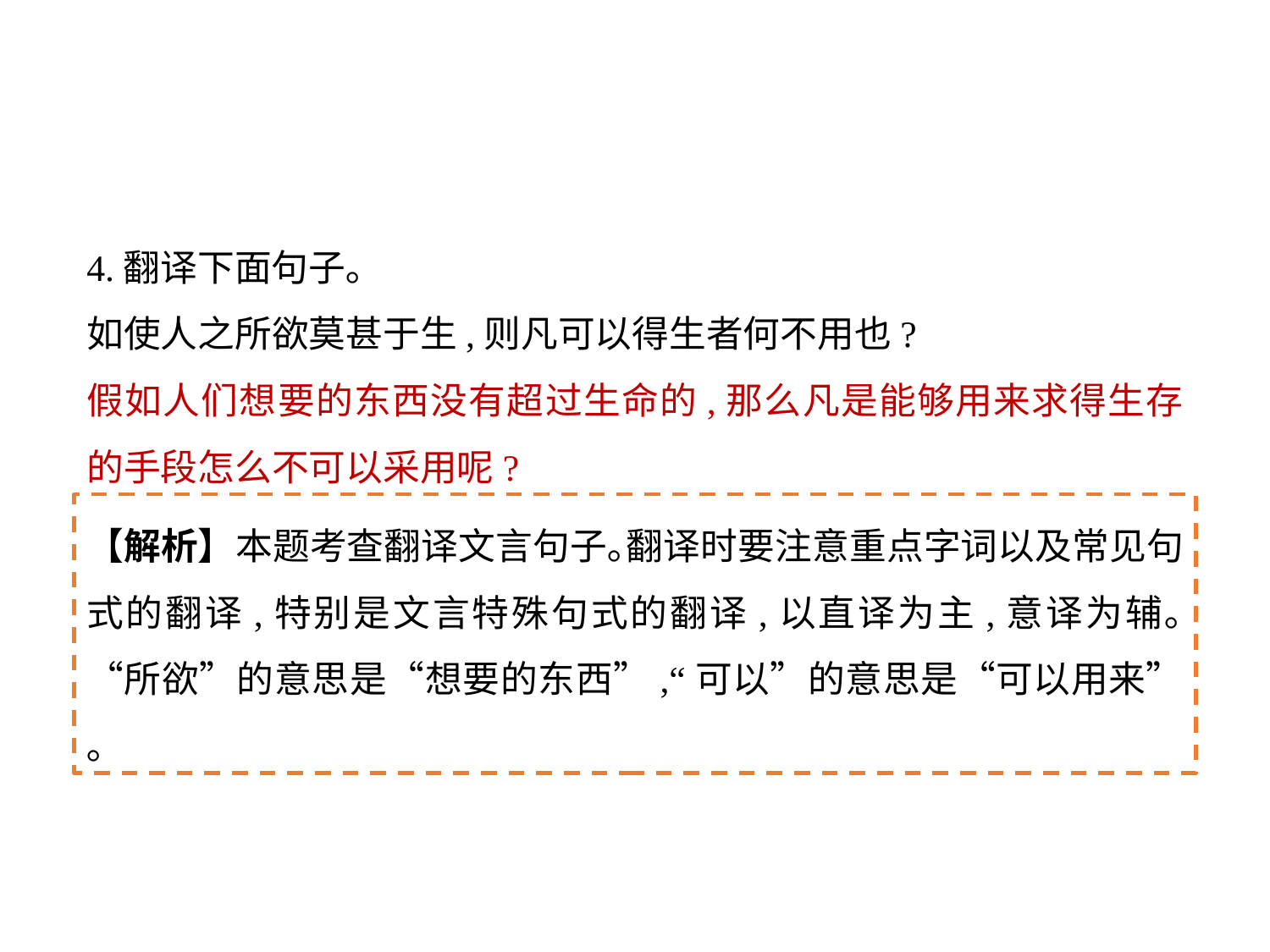

4.翻译下面句子｡
如使人之所欲莫甚于生,则凡可以得生者何不用也?
假如人们想要的东西没有超过生命的,那么凡是能够用来求得生存的手段怎么不可以采用呢?
【解析】本题考查翻译文言句子｡翻译时要注意重点字词以及常见句式的翻译,特别是文言特殊句式的翻译,以直译为主,意译为辅｡“所欲”的意思是“想要的东西”,“可以”的意思是“可以用来”｡